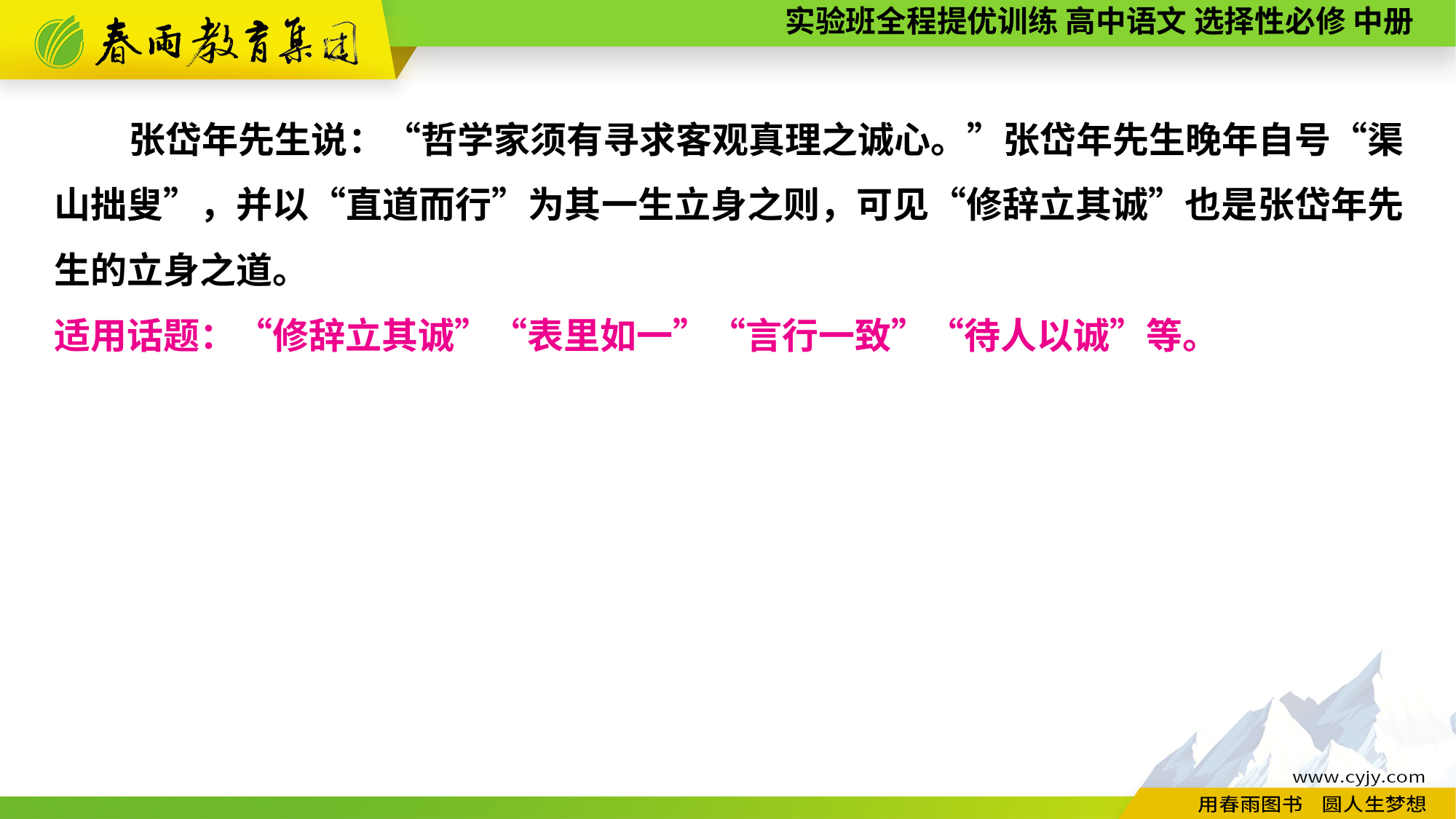

张岱年先生说：“哲学家须有寻求客观真理之诚心。”张岱年先生晚年自号“渠山拙叟”，并以“直道而行”为其一生立身之则，可见“修辞立其诚”也是张岱年先生的立身之道。
适用话题：“修辞立其诚”“表里如一”“言行一致”“待人以诚”等。